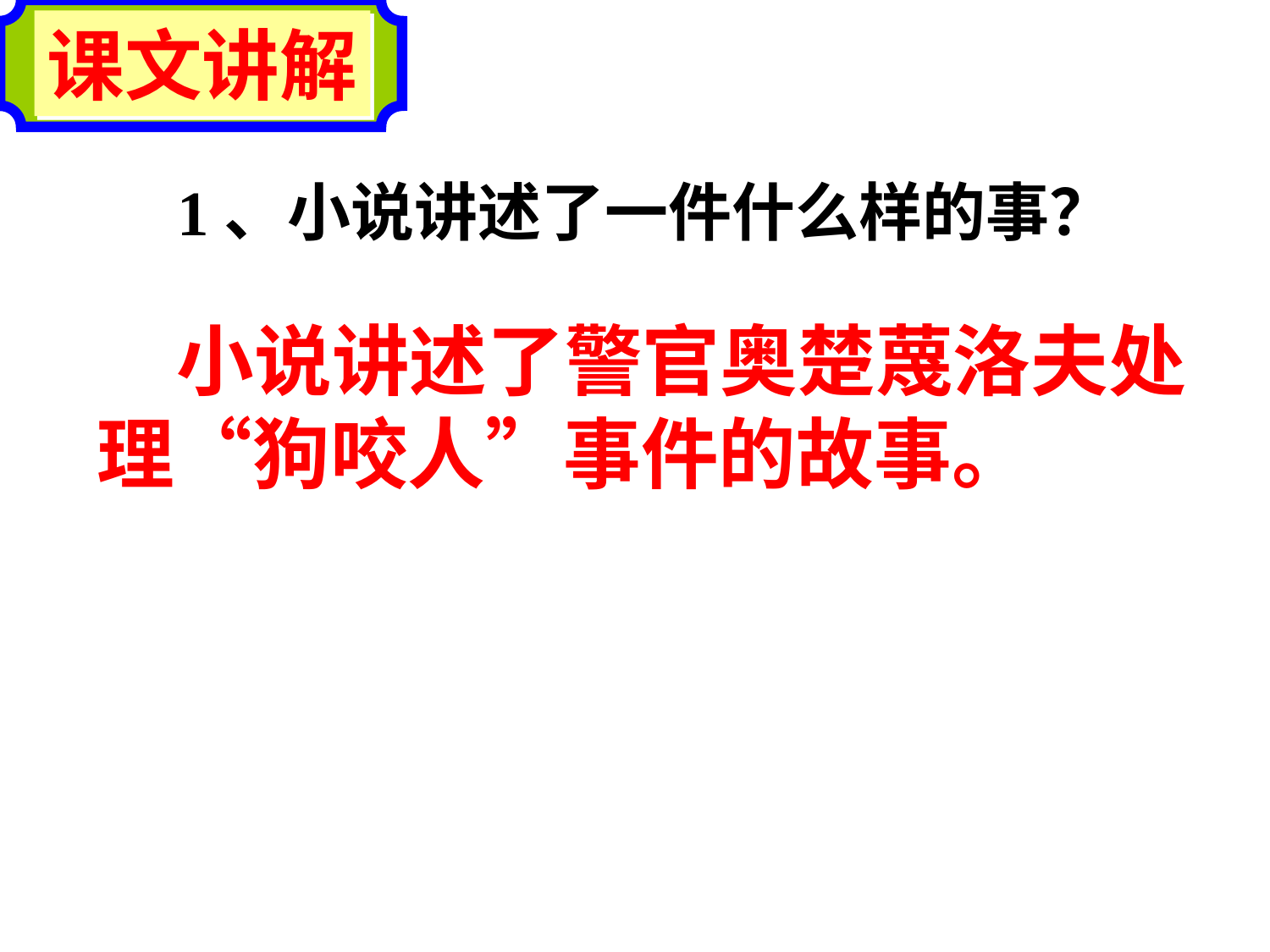

课文讲解
1、小说讲述了一件什么样的事？
      小说讲述了警官奥楚蔑洛夫处理“狗咬人”事件的故事。